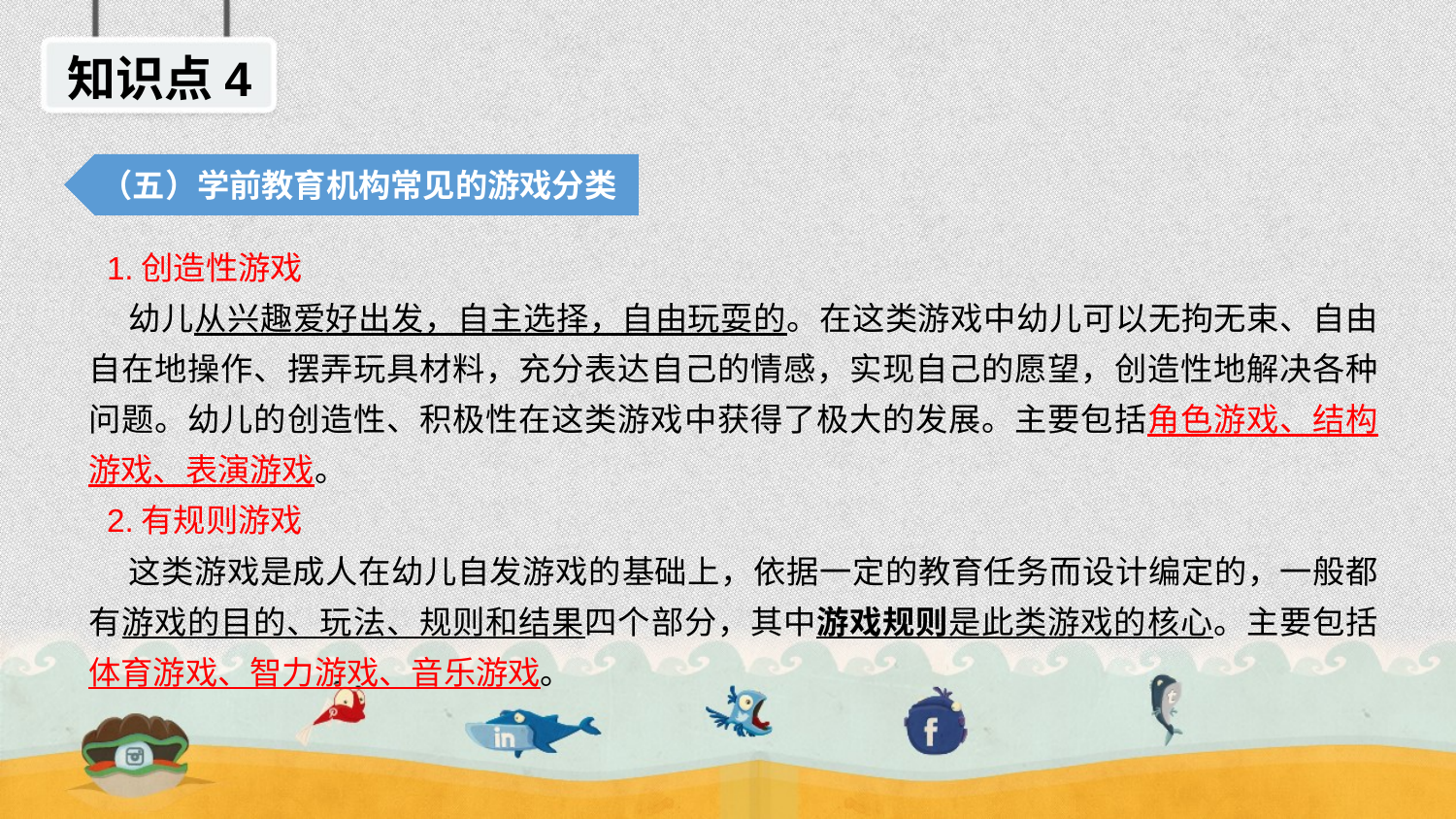

知识点4
（五）学前教育机构常见的游戏分类
  1.创造性游戏
    幼儿从兴趣爱好出发，自主选择，自由玩耍的。在这类游戏中幼儿可以无拘无束、自由自在地操作、摆弄玩具材料，充分表达自己的情感，实现自己的愿望，创造性地解决各种问题。幼儿的创造性、积极性在这类游戏中获得了极大的发展。主要包括角色游戏、结构游戏、表演游戏。
  2.有规则游戏
    这类游戏是成人在幼儿自发游戏的基础上，依据一定的教育任务而设计编定的，一般都有游戏的目的、玩法、规则和结果四个部分，其中游戏规则是此类游戏的核心。主要包括体育游戏、智力游戏、音乐游戏。